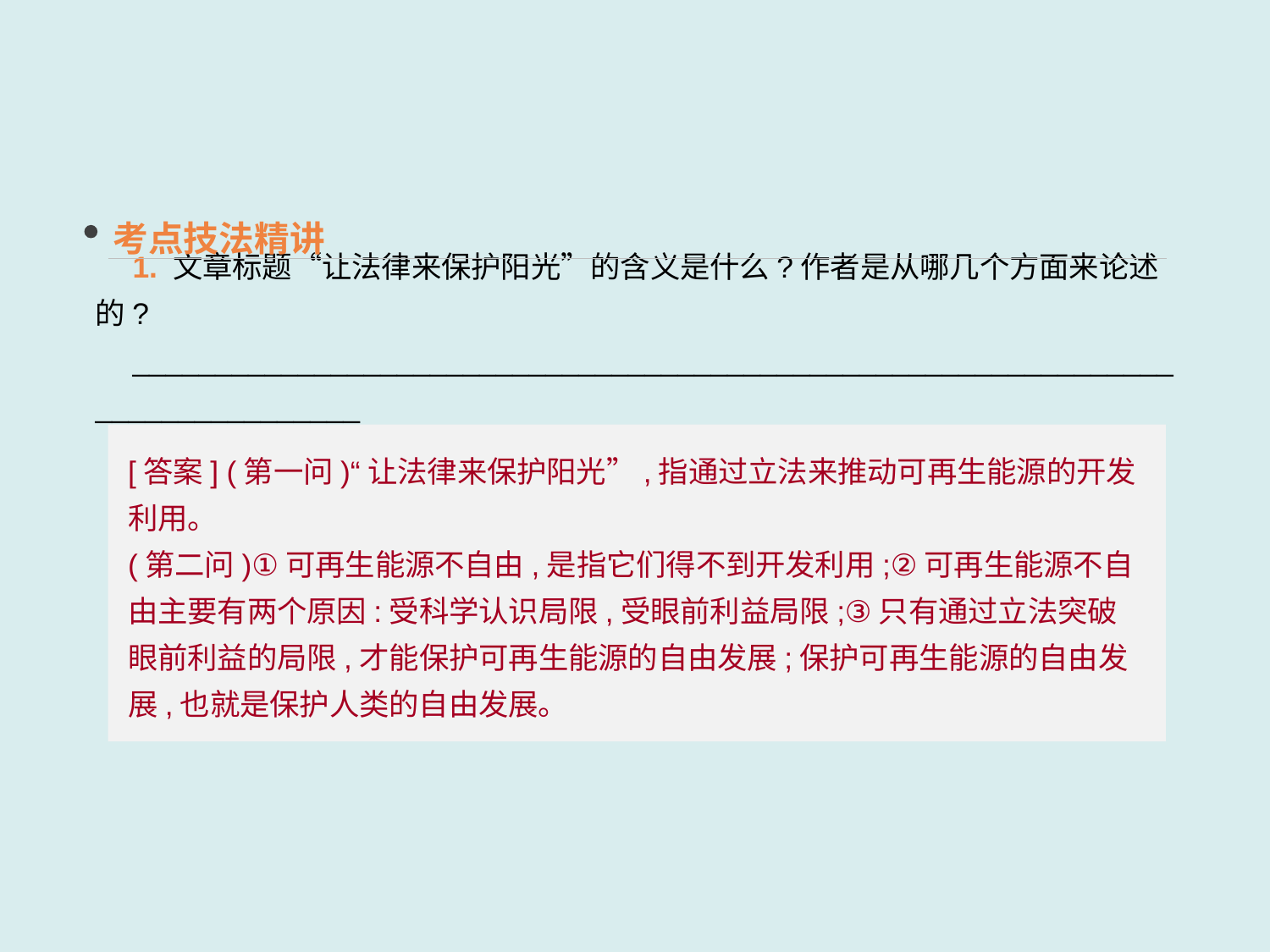

考点技法精讲

1. 文章标题“让法律来保护阳光”的含义是什么?作者是从哪几个方面来论述的?
_______________________________________________________________________________

[答案] (第一问)“让法律来保护阳光”,指通过立法来推动可再生能源的开发利用。
(第二问)①可再生能源不自由,是指它们得不到开发利用;②可再生能源不自由主要有两个原因:受科学认识局限,受眼前利益局限;③只有通过立法突破眼前利益的局限,才能保护可再生能源的自由发展;保护可再生能源的自由发展,也就是保护人类的自由发展。